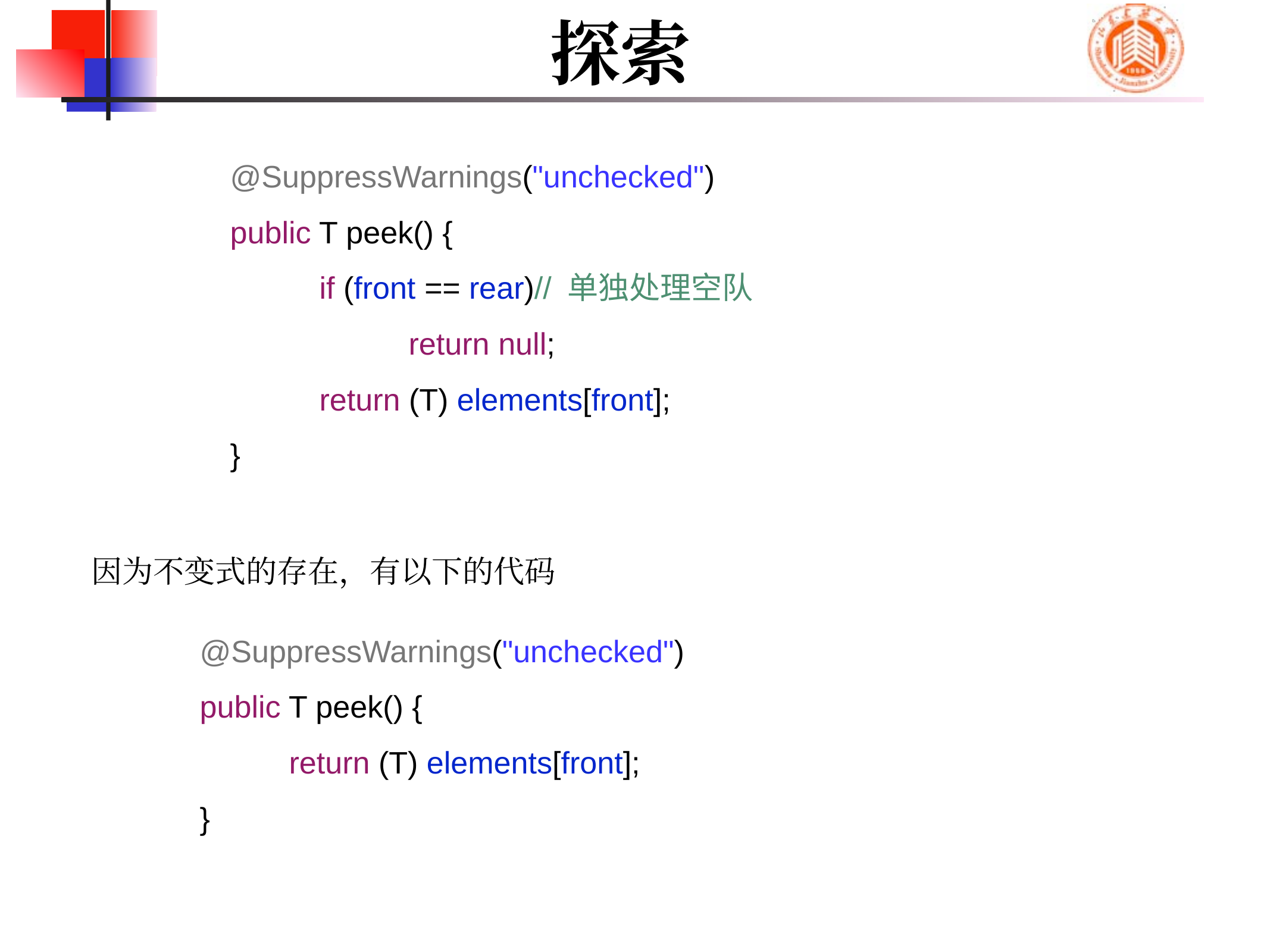

# 探索
	@SuppressWarnings("unchecked")
	public T peek() {
		if (front == rear)// 单独处理空队
			return null;
		return (T) elements[front];
	}
因为不变式的存在，有以下的代码
	@SuppressWarnings("unchecked")
	public T peek() {
		return (T) elements[front];
	}